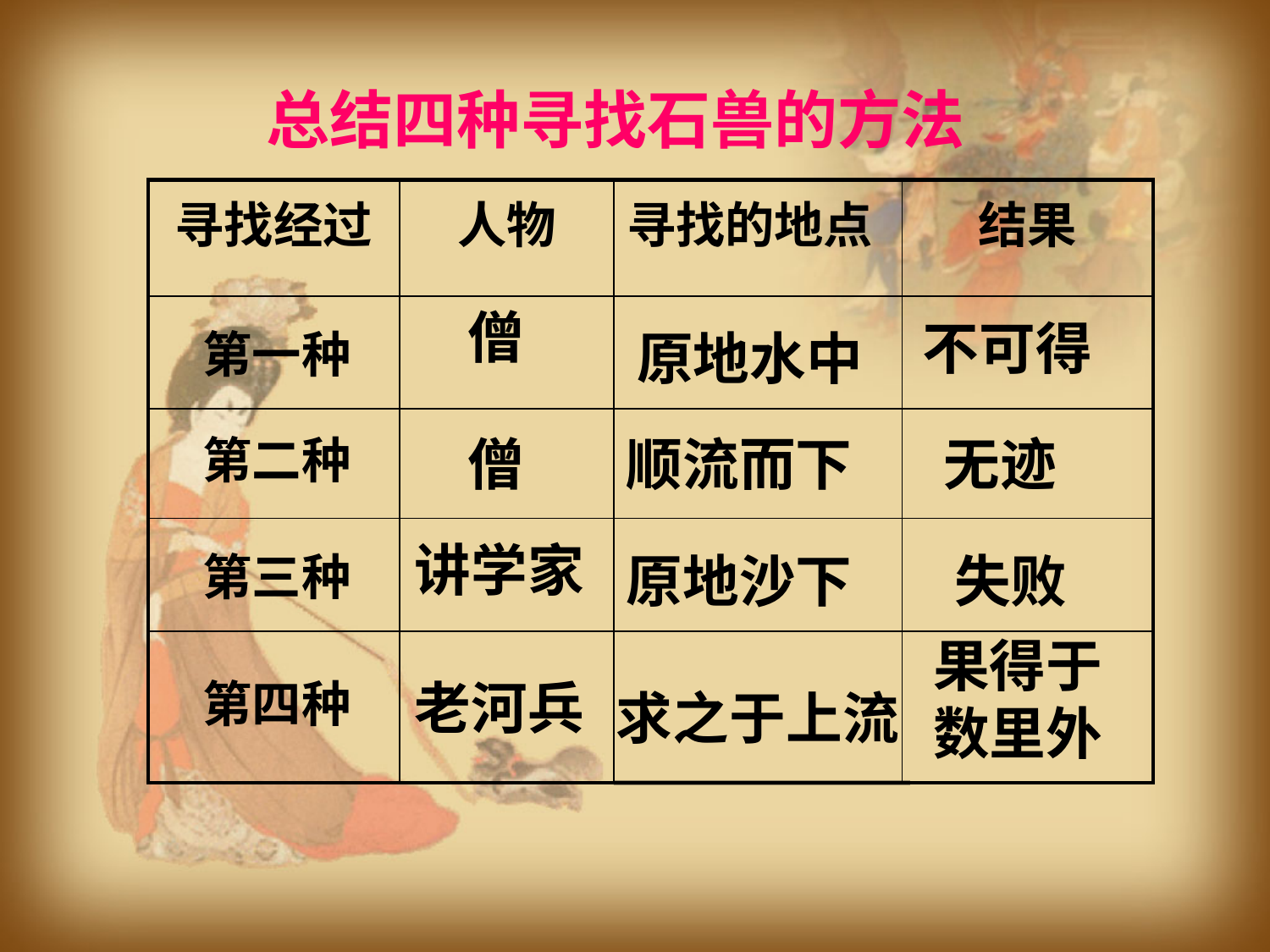

总结四种寻找石兽的方法
| 寻找经过 | 人物 | 寻找的地点 | 结果 |
| --- | --- | --- | --- |
|  |  |  |  |
|  |  |  |  |
|  |  |  |  |
|  |  |  |  |

僧
不可得
第一种
原地水中
第二种
僧
顺流而下
无迹
讲学家
第三种
原地沙下
失败
果得于数里外
第四种
老河兵
求之于上流